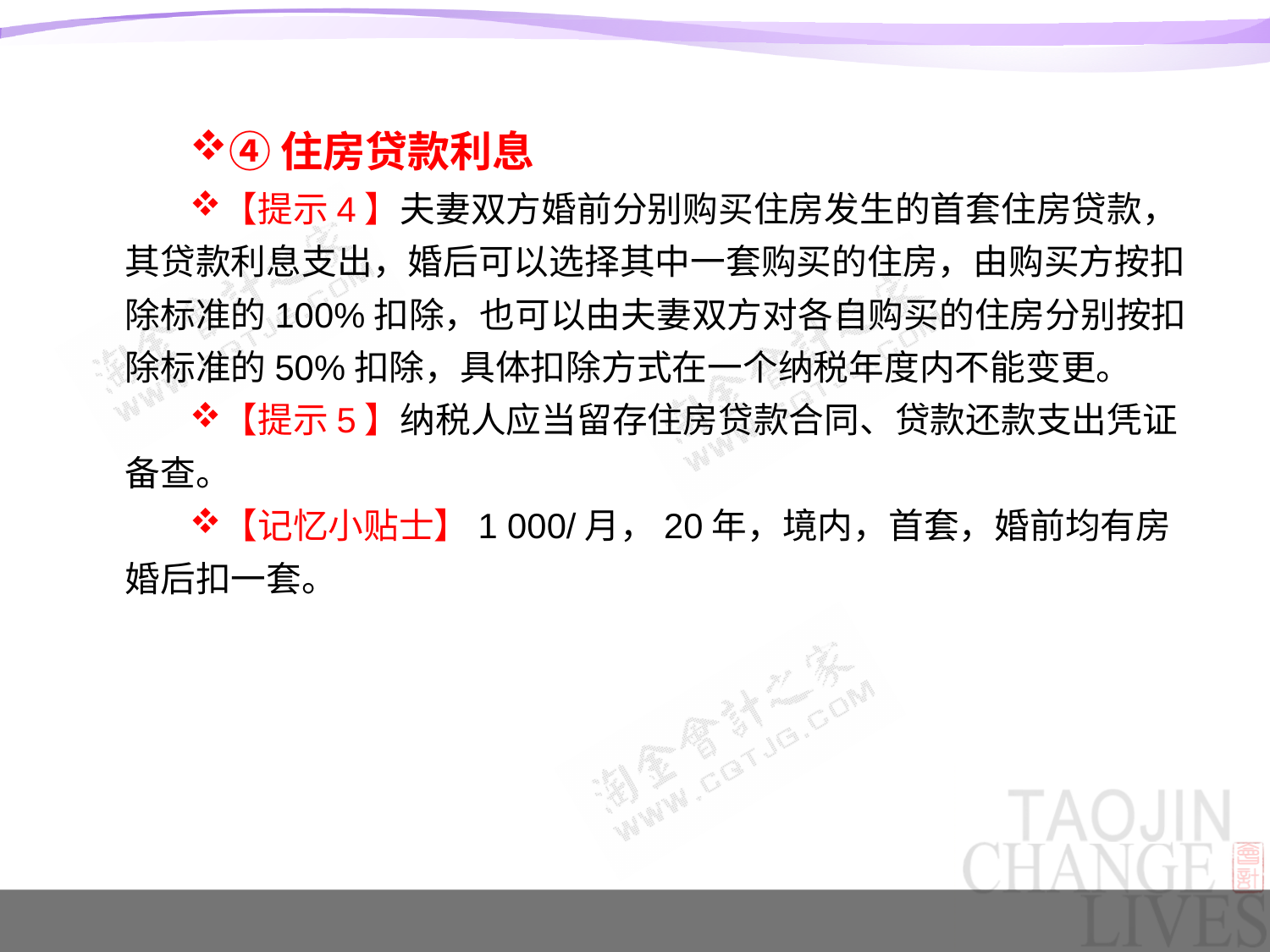

#
④住房贷款利息
【提示4】夫妻双方婚前分别购买住房发生的首套住房贷款，其贷款利息支出，婚后可以选择其中一套购买的住房，由购买方按扣除标准的100%扣除，也可以由夫妻双方对各自购买的住房分别按扣除标准的50%扣除，具体扣除方式在一个纳税年度内不能变更。
【提示5】纳税人应当留存住房贷款合同、贷款还款支出凭证备查。
【记忆小贴士】1 000/月，20年，境内，首套，婚前均有房婚后扣一套。